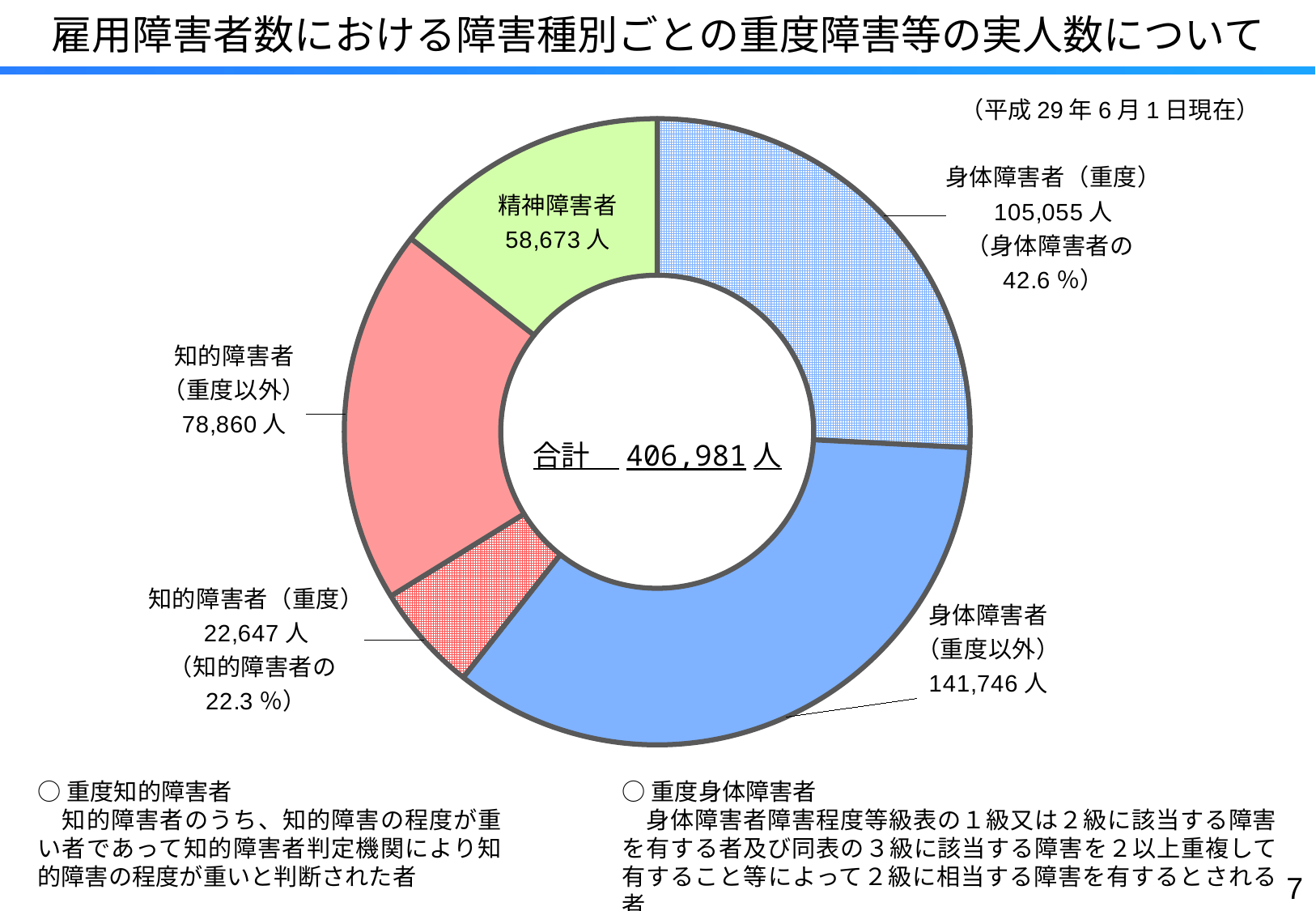

雇用障害者数における障害種別ごとの重度障害等の実人数について

### Chart

| Category |  |
|---|---|
| 身体障害者（重度） | 105055.0 |
| 身体障害者（重度以外） | 141746.0 |
| 知的障害者（重度） | 22647.0 |
| 知的障害者（重度以外） | 78860.0 |
| 精神障害者 | 58673.0 |
　（平成29年6月1日現在）
合計　406,981人
○重度知的障害者
　知的障害者のうち、知的障害の程度が重い者であって知的障害者判定機関により知的障害の程度が重いと判断された者
○重度身体障害者
　身体障害者障害程度等級表の１級又は２級に該当する障害を有する者及び同表の３級に該当する障害を２以上重複して有すること等によって２級に相当する障害を有するとされる者
7